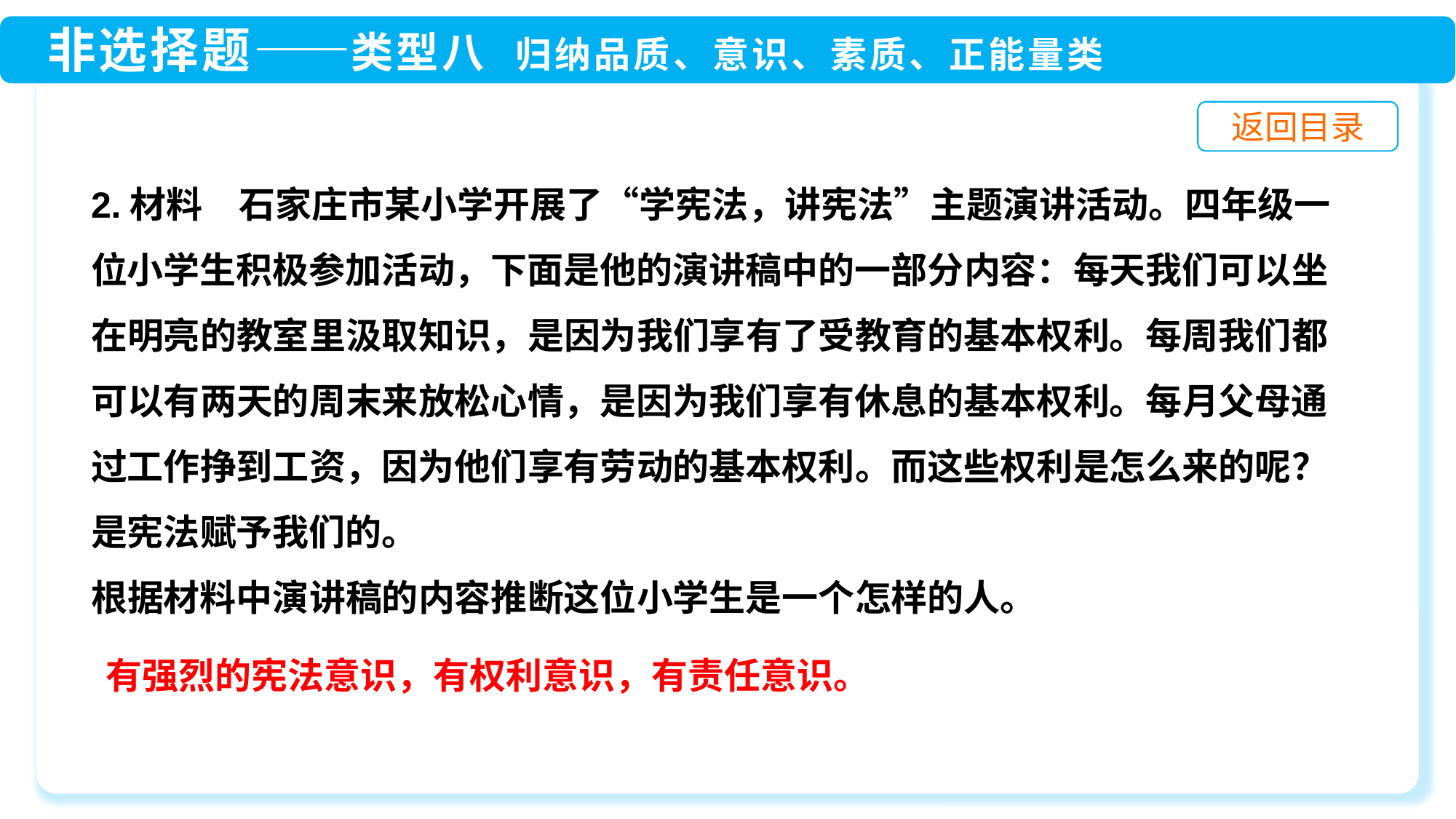

2.材料　石家庄市某小学开展了“学宪法，讲宪法”主题演讲活动。四年级一位小学生积极参加活动，下面是他的演讲稿中的一部分内容：每天我们可以坐在明亮的教室里汲取知识，是因为我们享有了受教育的基本权利。每周我们都可以有两天的周末来放松心情，是因为我们享有休息的基本权利。每月父母通过工作挣到工资，因为他们享有劳动的基本权利。而这些权利是怎么来的呢？是宪法赋予我们的。
根据材料中演讲稿的内容推断这位小学生是一个怎样的人。
有强烈的宪法意识，有权利意识，有责任意识。